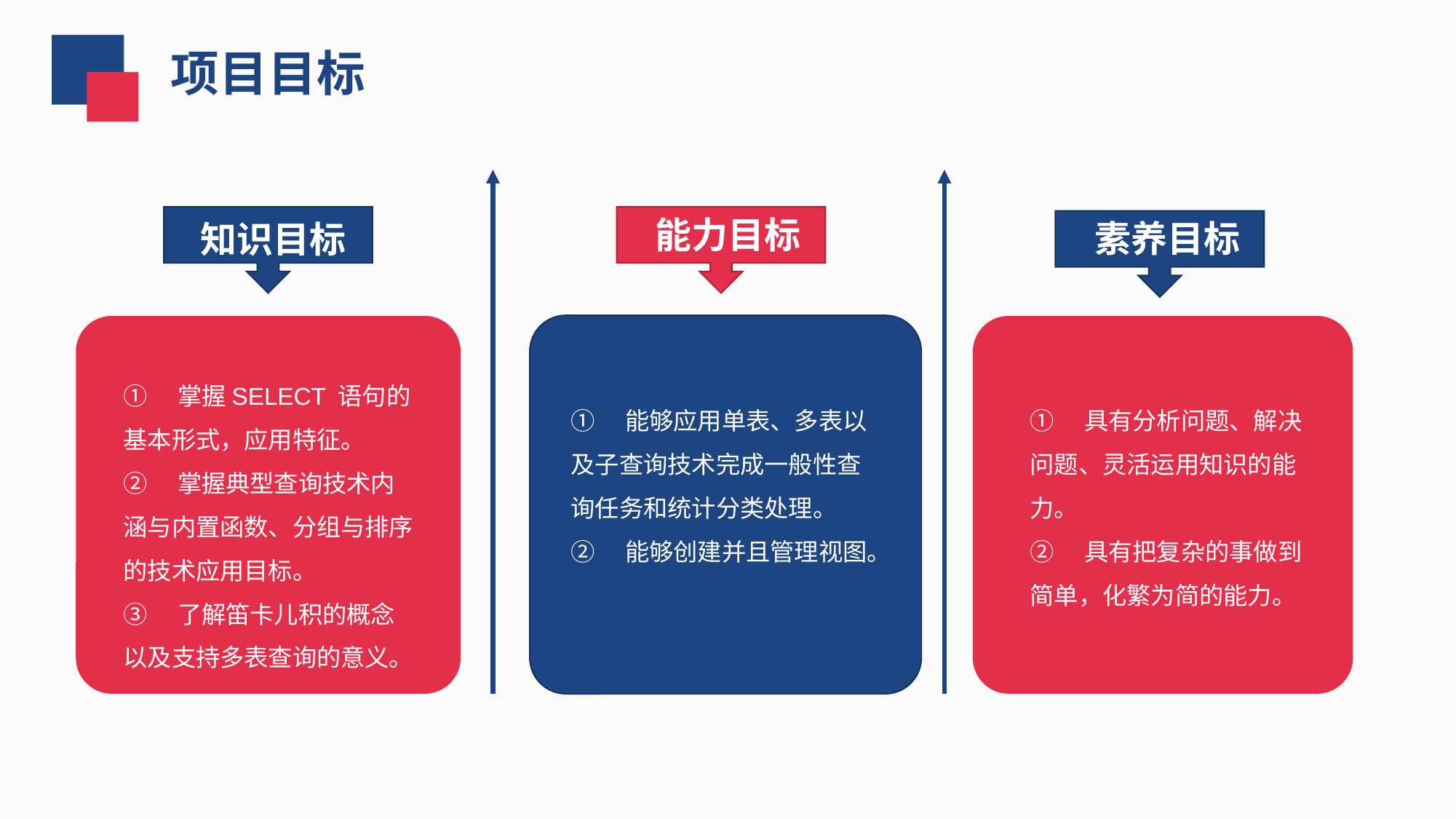

项目目标

  能力目标
  素养目标
  知识目标

①　掌握SELECT 语句的基本形式，应用特征。
②　掌握典型查询技术内涵与内置函数、分组与排序的技术应用目标。
③　了解笛卡儿积的概念以及支持多表查询的意义。
①　能够应用单表、多表以及子查询技术完成一般性查询任务和统计分类处理。
②　能够创建并且管理视图。
①　具有分析问题、解决问题、灵活运用知识的能力。
②　具有把复杂的事做到简单，化繁为简的能力。